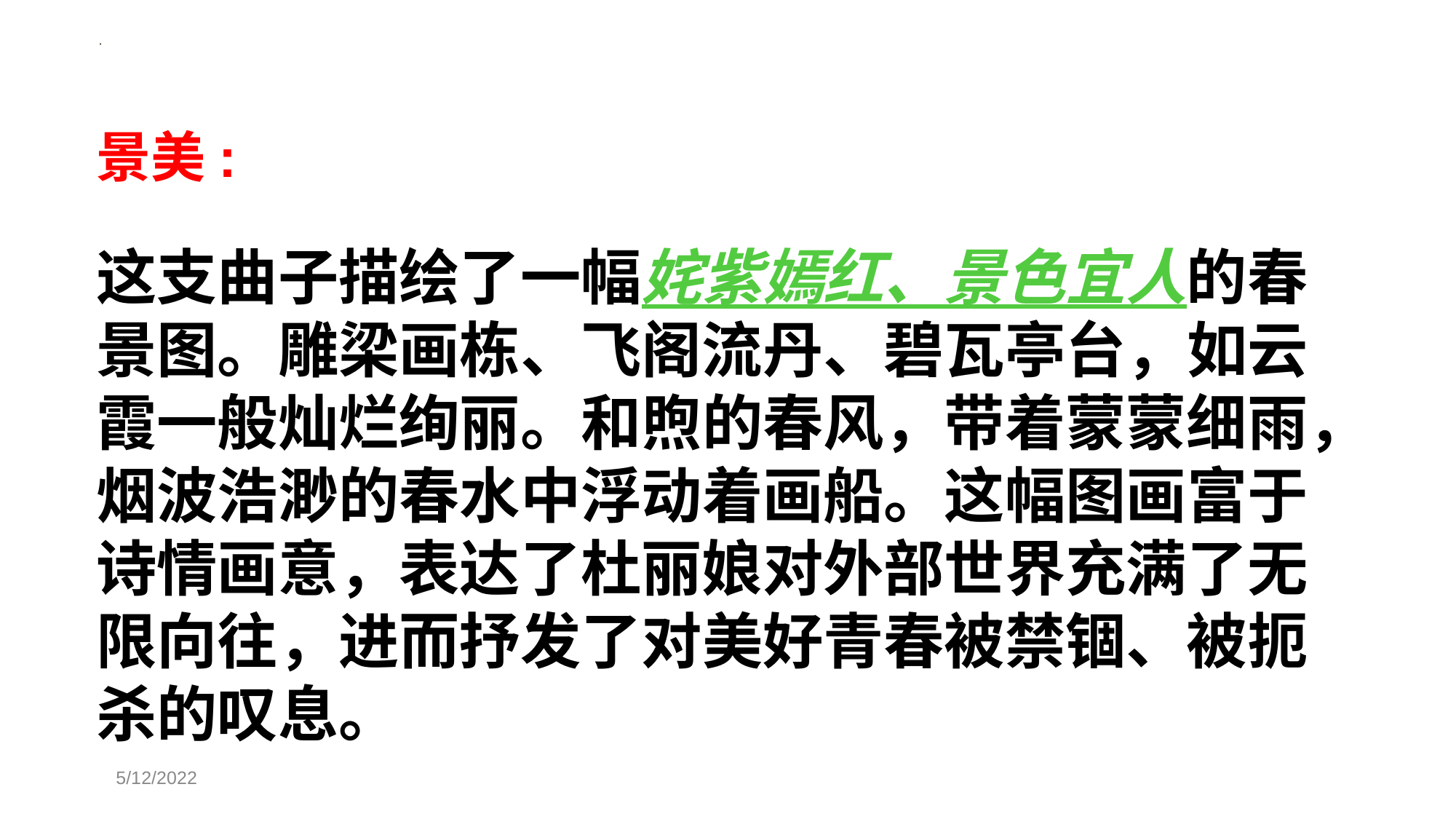

景美:

这支曲子描绘了一幅姹紫嫣红、景色宜人的春景图。雕梁画栋、飞阁流丹、碧瓦亭台，如云霞一般灿烂绚丽。和煦的春风，带着蒙蒙细雨，烟波浩渺的春水中浮动着画船。这幅图画富于诗情画意，表达了杜丽娘对外部世界充满了无限向往，进而抒发了对美好青春被禁锢、被扼杀的叹息。

5/12/2022